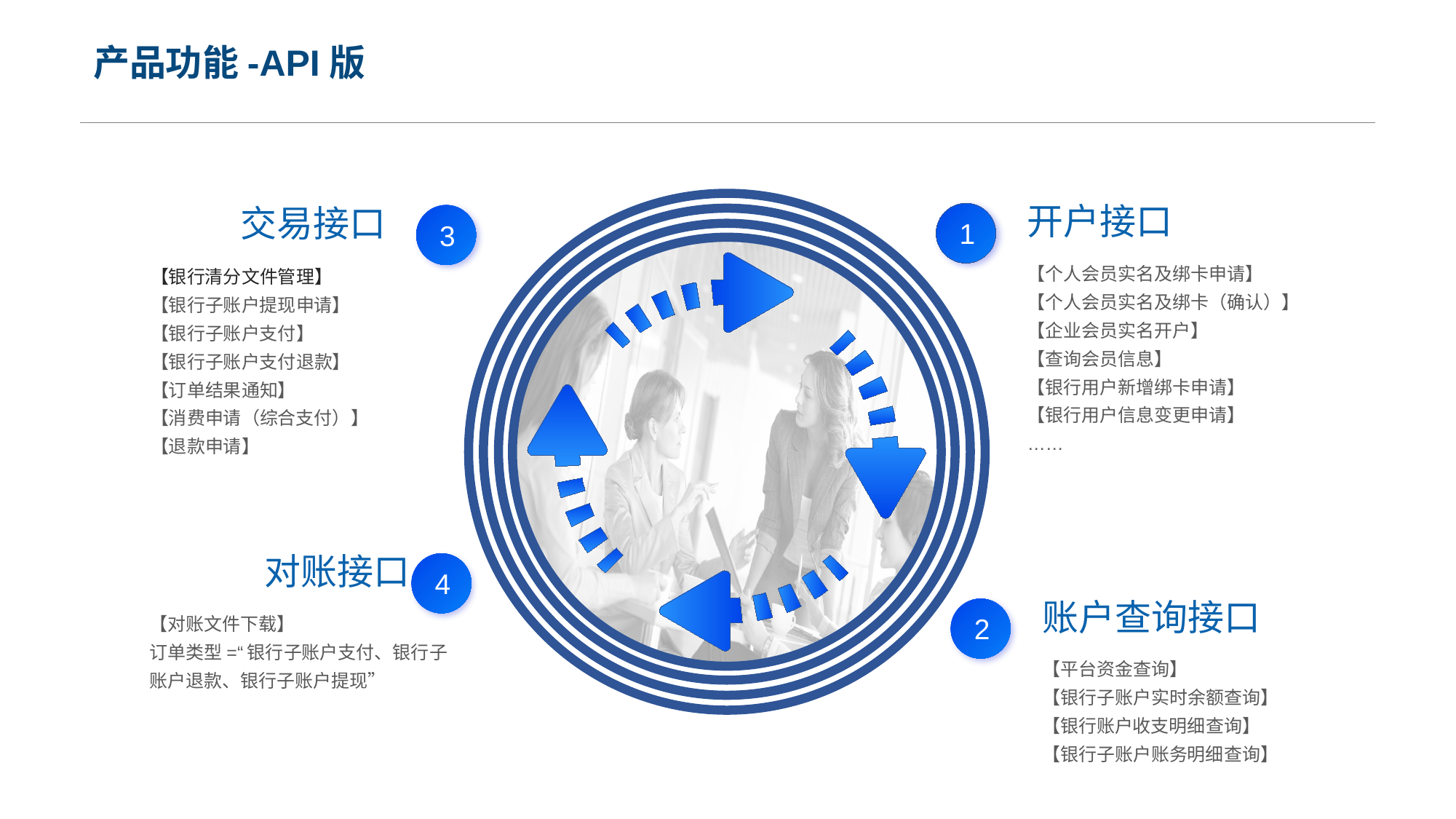

产品功能-API版
开户接口
【个人会员实名及绑卡申请】
【个人会员实名及绑卡（确认）】
【企业会员实名开户】
【查询会员信息】
【银行用户新增绑卡申请】
【银行用户信息变更申请】
……

交易接口
【银行清分文件管理】
【银行子账户提现申请】
【银行子账户支付】
【银行子账户支付退款】
【订单结果通知】
【消费申请（综合支付）】
【退款申请】
1
3

对账接口
【对账文件下载】
订单类型=“银行子账户支付、银行子账户退款、银行子账户提现”

4

账户查询接口
【平台资金查询】
【银行子账户实时余额查询】
【银行账户收支明细查询】
【银行子账户账务明细查询】
2